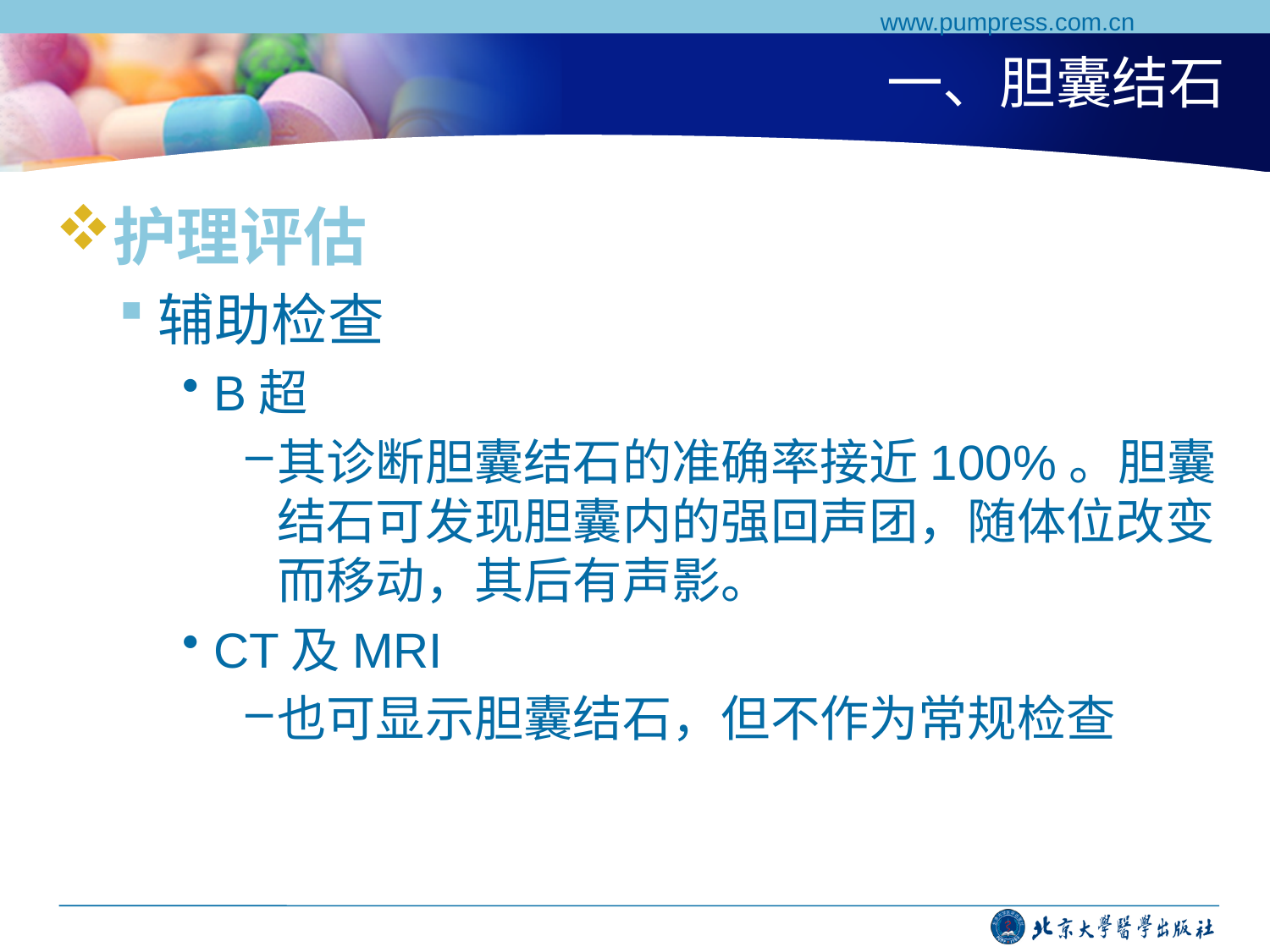

www.pumpress.com.cn
# 一、胆囊结石
护理评估
辅助检查
B超
其诊断胆囊结石的准确率接近100%。胆囊结石可发现胆囊内的强回声团，随体位改变而移动，其后有声影。
CT及MRI
也可显示胆囊结石，但不作为常规检查